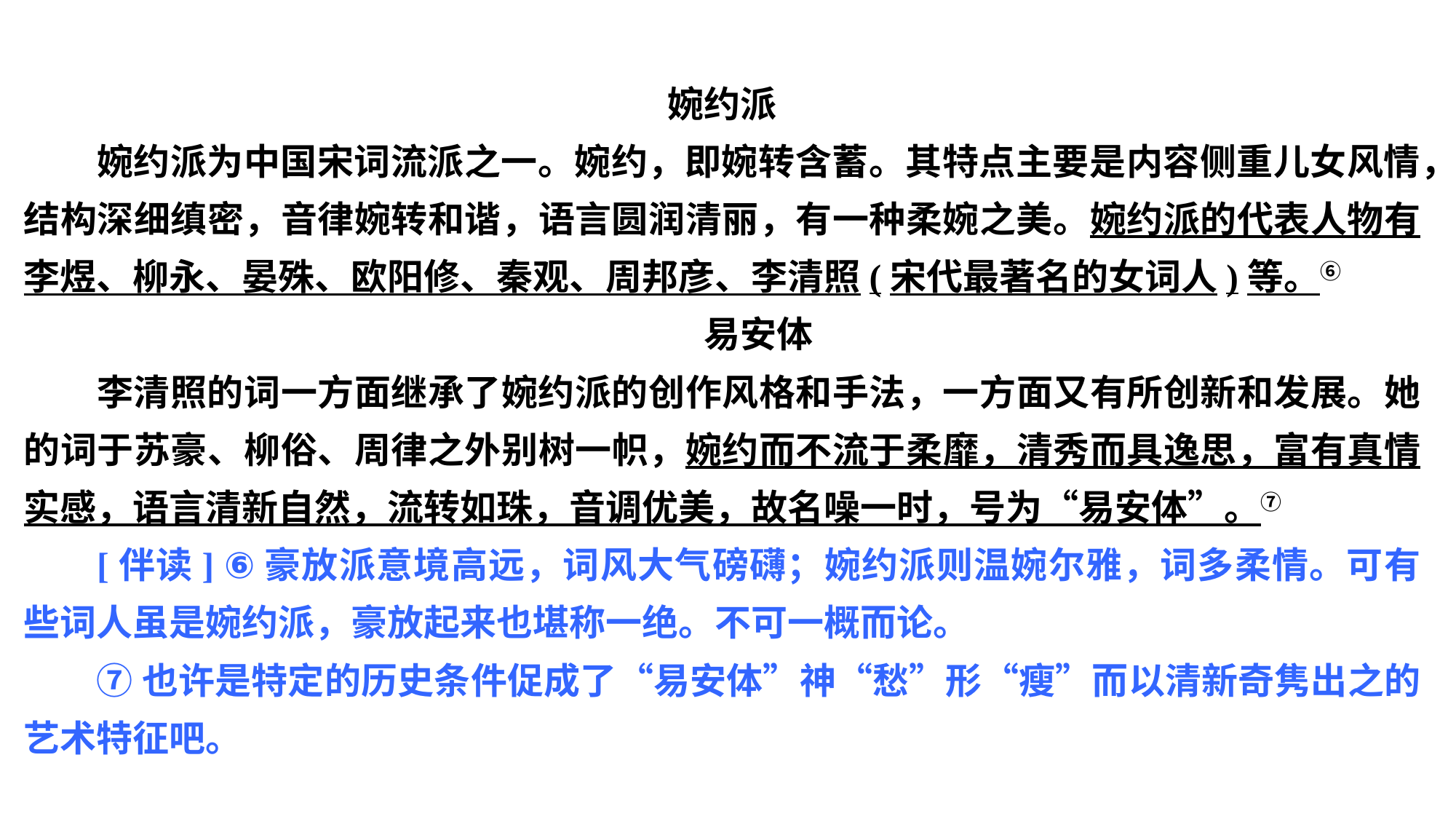

婉约派
婉约派为中国宋词流派之一。婉约，即婉转含蓄。其特点主要是内容侧重儿女风情，结构深细缜密，音律婉转和谐，语言圆润清丽，有一种柔婉之美。婉约派的代表人物有李煜、柳永、晏殊、欧阳修、秦观、周邦彦、李清照(宋代最著名的女词人)等。⑥
易安体
李清照的词一方面继承了婉约派的创作风格和手法，一方面又有所创新和发展。她的词于苏豪、柳俗、周律之外别树一帜，婉约而不流于柔靡，清秀而具逸思，富有真情实感，语言清新自然，流转如珠，音调优美，故名噪一时，号为“易安体”。⑦
[伴读] ⑥豪放派意境高远，词风大气磅礴；婉约派则温婉尔雅，词多柔情。可有些词人虽是婉约派，豪放起来也堪称一绝。不可一概而论。
⑦也许是特定的历史条件促成了“易安体”神“愁”形“瘦”而以清新奇隽出之的艺术特征吧。